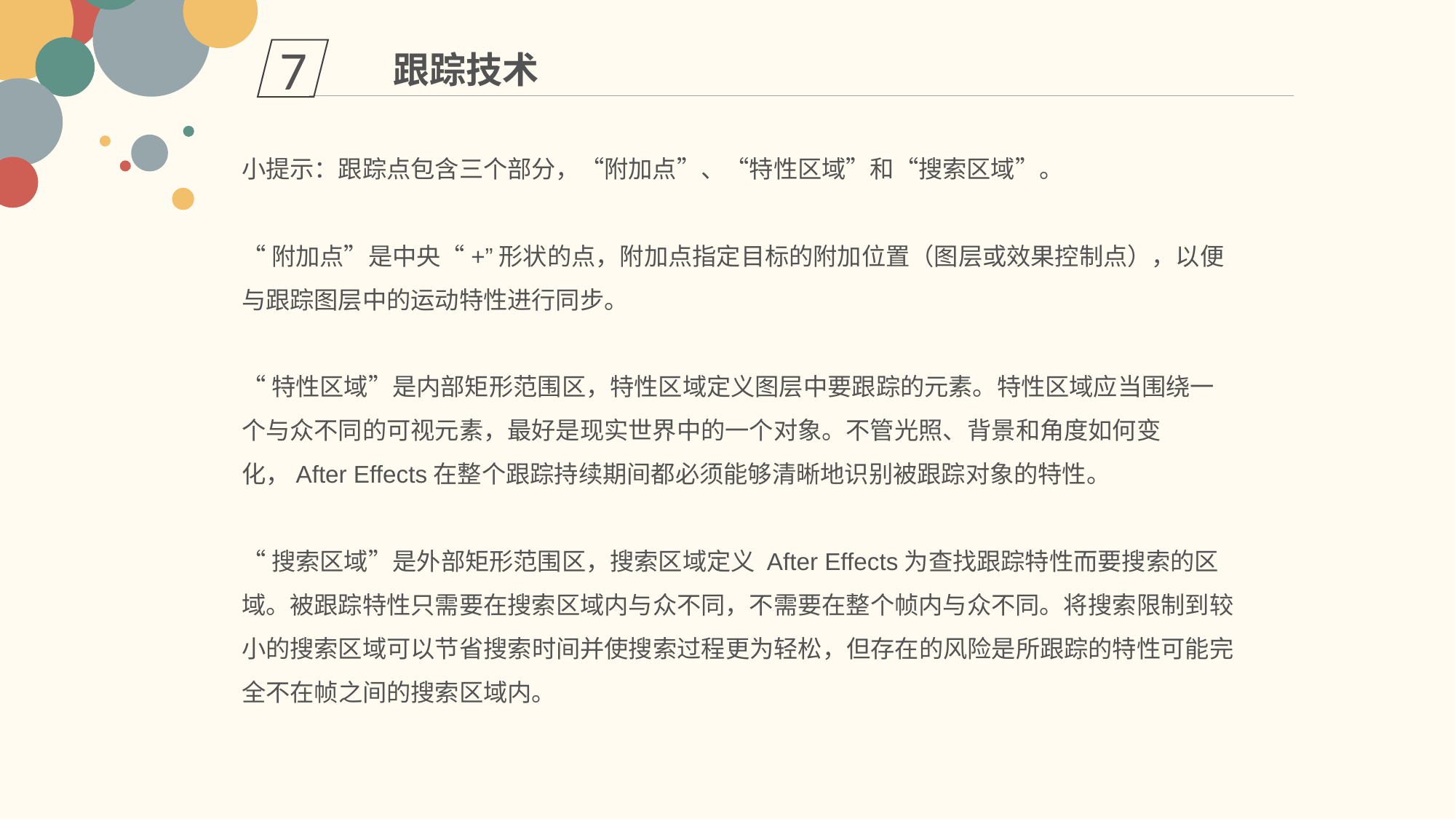

7
跟踪技术
小提示：跟踪点包含三个部分，“附加点”、“特性区域”和“搜索区域”。

“附加点”是中央“+”形状的点，附加点指定目标的附加位置（图层或效果控制点），以便与跟踪图层中的运动特性进行同步。

“特性区域”是内部矩形范围区，特性区域定义图层中要跟踪的元素。特性区域应当围绕一个与众不同的可视元素，最好是现实世界中的一个对象。不管光照、背景和角度如何变化，After Effects在整个跟踪持续期间都必须能够清晰地识别被跟踪对象的特性。

“搜索区域”是外部矩形范围区，搜索区域定义 After Effects为查找跟踪特性而要搜索的区域。被跟踪特性只需要在搜索区域内与众不同，不需要在整个帧内与众不同。将搜索限制到较小的搜索区域可以节省搜索时间并使搜索过程更为轻松，但存在的风险是所跟踪的特性可能完全不在帧之间的搜索区域内。